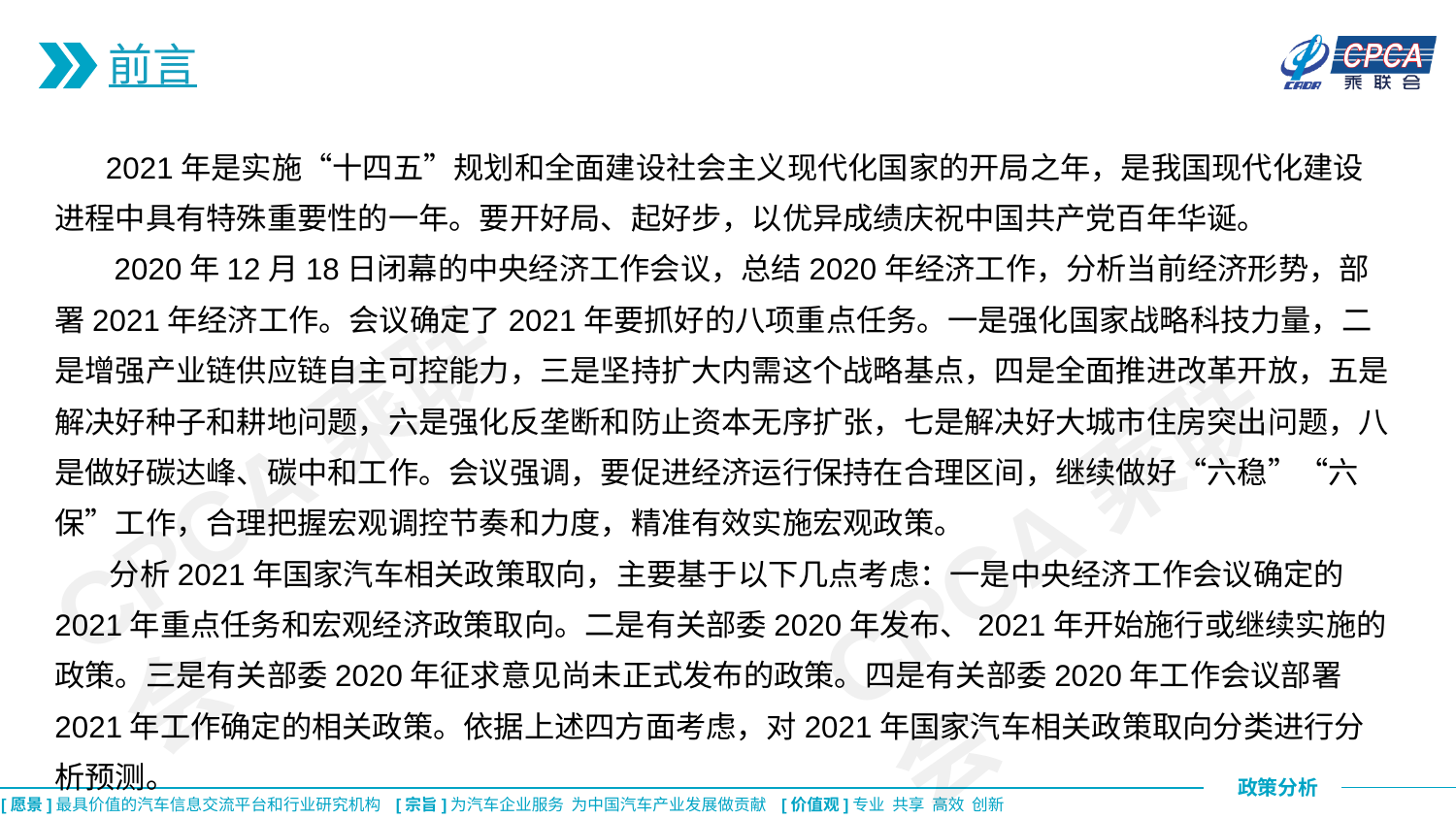

前言
      2021年是实施“十四五”规划和全面建设社会主义现代化国家的开局之年，是我国现代化建设进程中具有特殊重要性的一年。要开好局、起好步，以优异成绩庆祝中国共产党百年华诞。
       2020年12月18日闭幕的中央经济工作会议，总结2020年经济工作，分析当前经济形势，部署2021年经济工作。会议确定了2021年要抓好的八项重点任务。一是强化国家战略科技力量，二是增强产业链供应链自主可控能力，三是坚持扩大内需这个战略基点，四是全面推进改革开放，五是解决好种子和耕地问题，六是强化反垄断和防止资本无序扩张，七是解决好大城市住房突出问题，八是做好碳达峰、碳中和工作。会议强调，要促进经济运行保持在合理区间，继续做好“六稳”“六保”工作，合理把握宏观调控节奏和力度，精准有效实施宏观政策。
       分析2021年国家汽车相关政策取向，主要基于以下几点考虑：一是中央经济工作会议确定的2021年重点任务和宏观经济政策取向。二是有关部委2020年发布、2021年开始施行或继续实施的政策。三是有关部委2020年征求意见尚未正式发布的政策。四是有关部委2020年工作会议部署2021年工作确定的相关政策。依据上述四方面考虑，对2021年国家汽车相关政策取向分类进行分析预测。
CPCA乘联会
CPCA乘联会